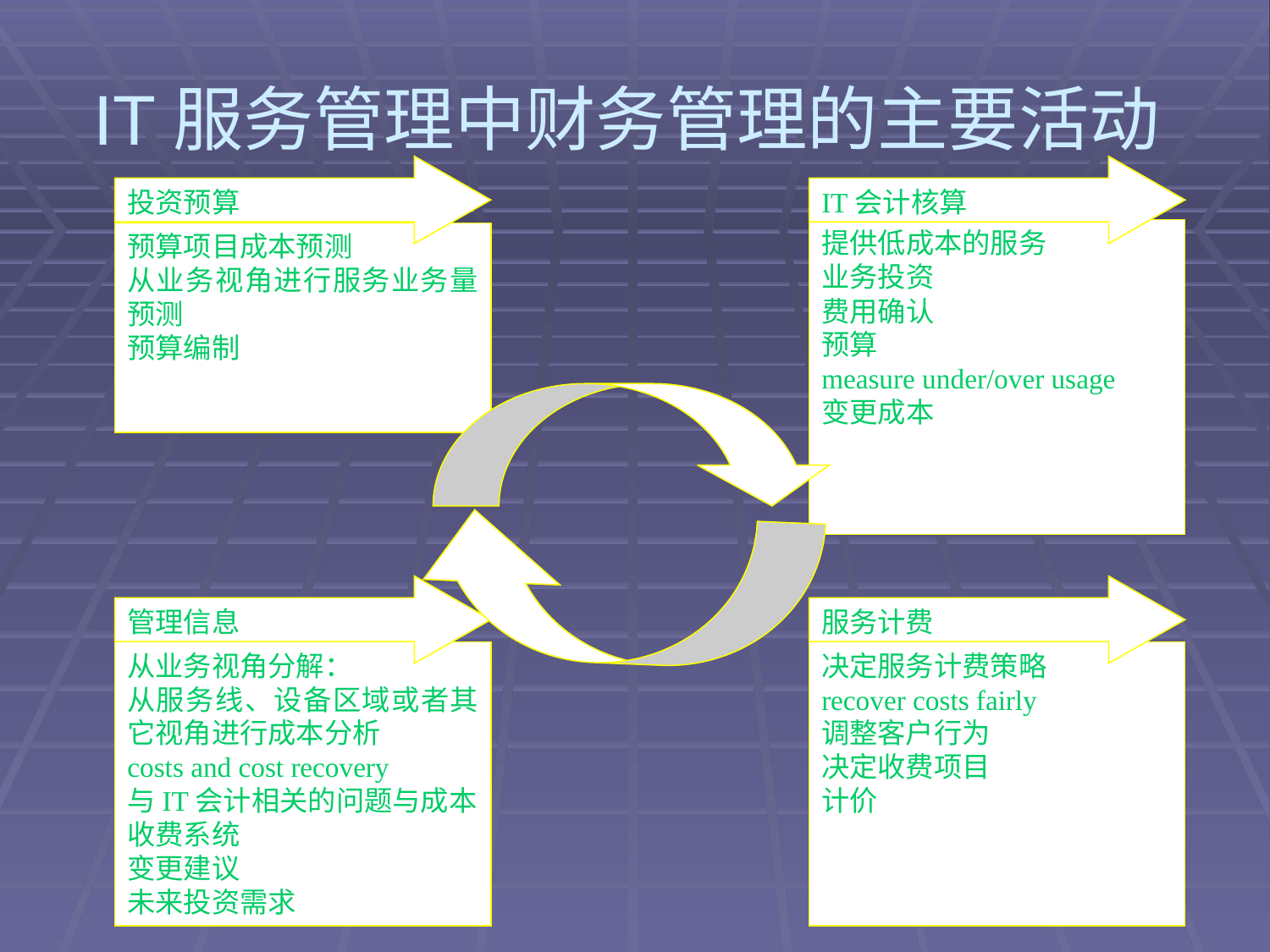

# IT服务管理中财务管理的主要活动
投资预算
IT会计核算
提供低成本的服务
业务投资
费用确认
预算
measure under/over usage
变更成本

预算项目成本预测
从业务视角进行服务业务量预测
预算编制

管理信息
服务计费
从业务视角分解：
从服务线、设备区域或者其它视角进行成本分析
costs and cost recovery
与IT会计相关的问题与成本
收费系统
变更建议
未来投资需求
决定服务计费策略
recover costs fairly
调整客户行为
决定收费项目
计价